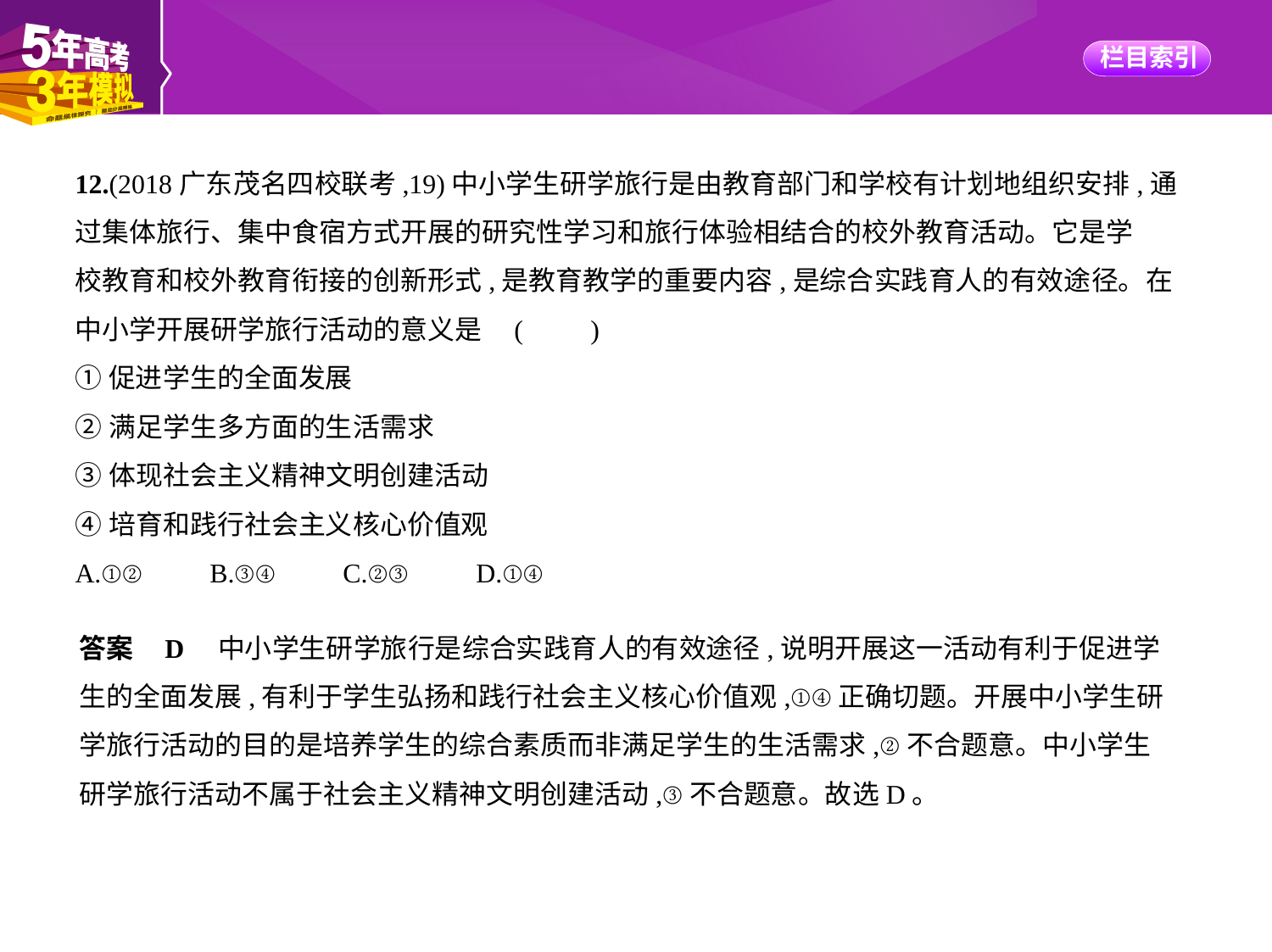

12.(2018广东茂名四校联考,19)中小学生研学旅行是由教育部门和学校有计划地组织安排,通
过集体旅行、集中食宿方式开展的研究性学习和旅行体验相结合的校外教育活动。它是学
校教育和校外教育衔接的创新形式,是教育教学的重要内容,是综合实践育人的有效途径。在
中小学开展研学旅行活动的意义是 (　　)
①促进学生的全面发展
②满足学生多方面的生活需求
③体现社会主义精神文明创建活动
④培育和践行社会主义核心价值观
A.①②　　B.③④　　C.②③　　D.①④
答案    D　中小学生研学旅行是综合实践育人的有效途径,说明开展这一活动有利于促进学
生的全面发展,有利于学生弘扬和践行社会主义核心价值观,①④正确切题。开展中小学生研
学旅行活动的目的是培养学生的综合素质而非满足学生的生活需求,②不合题意。中小学生
研学旅行活动不属于社会主义精神文明创建活动,③不合题意。故选D。